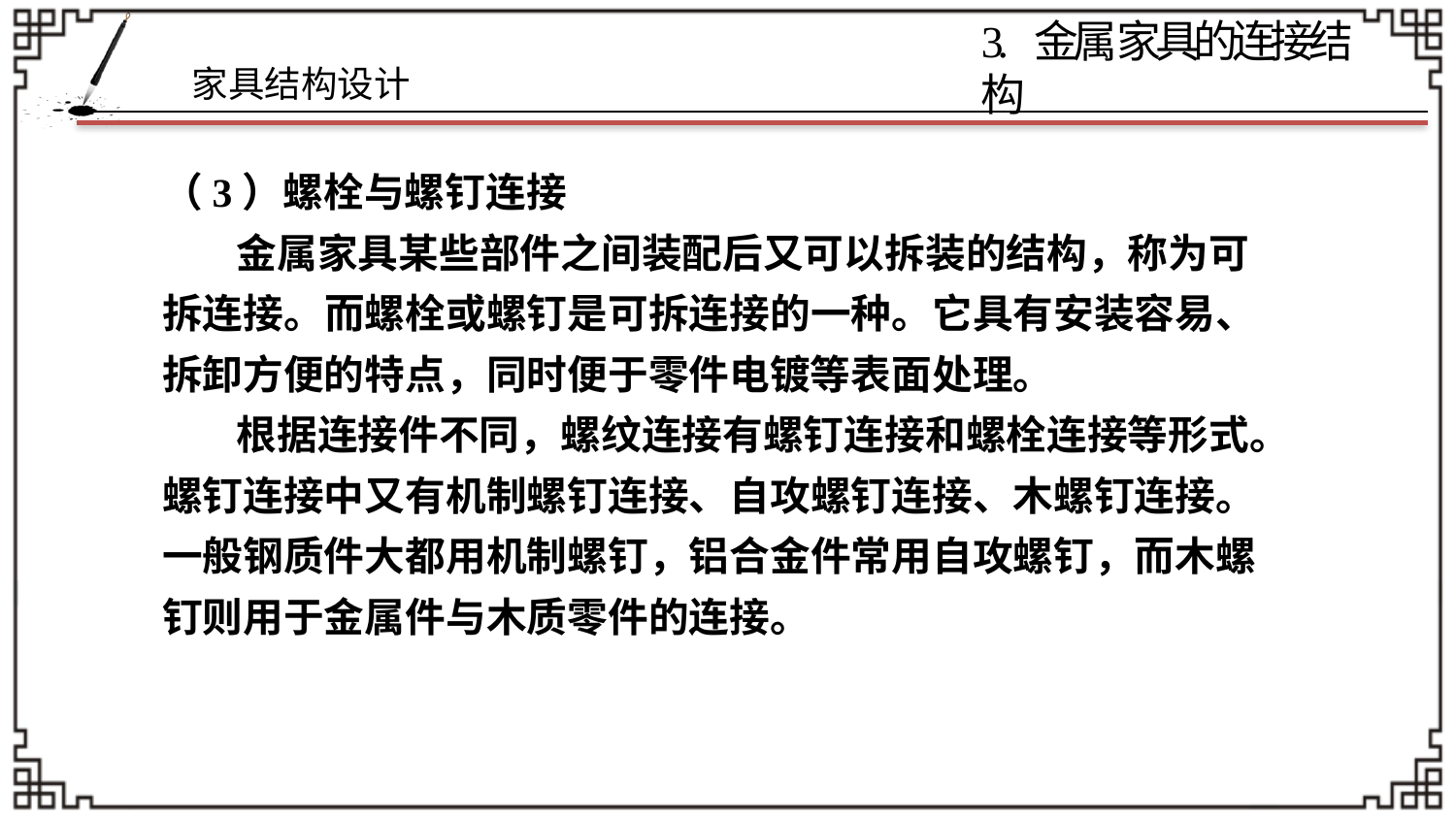

3.   金属家具的连接结构
（3）螺栓与螺钉连接
       金属家具某些部件之间装配后又可以拆装的结构，称为可拆连接。而螺栓或螺钉是可拆连接的一种。它具有安装容易、拆卸方便的特点，同时便于零件电镀等表面处理。
       根据连接件不同，螺纹连接有螺钉连接和螺栓连接等形式。螺钉连接中又有机制螺钉连接、自攻螺钉连接、木螺钉连接。一般钢质件大都用机制螺钉，铝合金件常用自攻螺钉，而木螺钉则用于金属件与木质零件的连接。